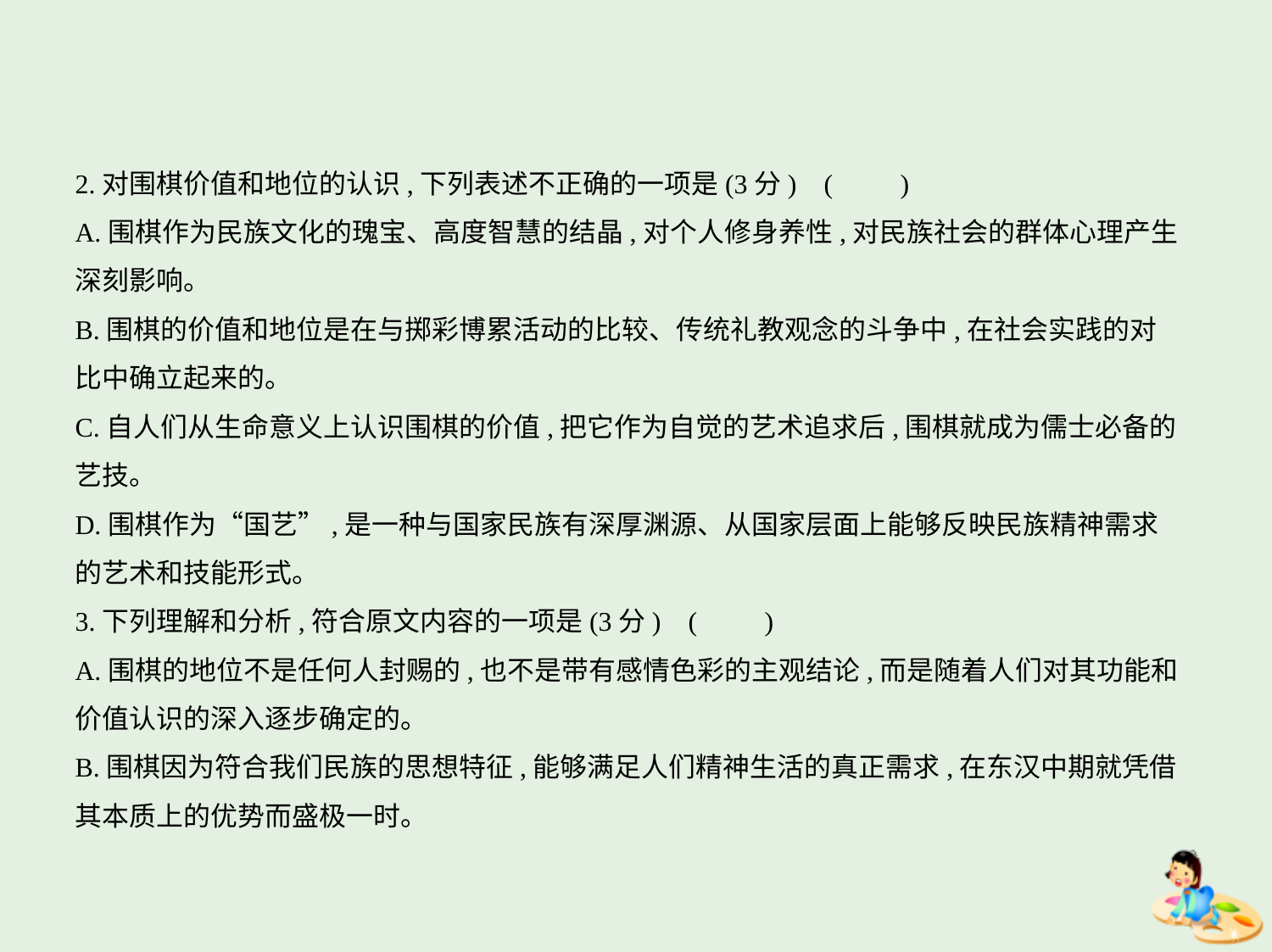

2.对围棋价值和地位的认识,下列表述不正确的一项是(3分) (　　)
A.围棋作为民族文化的瑰宝、高度智慧的结晶,对个人修身养性,对民族社会的群体心理产生
深刻影响。
B.围棋的价值和地位是在与掷彩博累活动的比较、传统礼教观念的斗争中,在社会实践的对
比中确立起来的。
C.自人们从生命意义上认识围棋的价值,把它作为自觉的艺术追求后,围棋就成为儒士必备的
艺技。
D.围棋作为“国艺”,是一种与国家民族有深厚渊源、从国家层面上能够反映民族精神需求
的艺术和技能形式。
3.下列理解和分析,符合原文内容的一项是(3分) (　　)
A.围棋的地位不是任何人封赐的,也不是带有感情色彩的主观结论,而是随着人们对其功能和
价值认识的深入逐步确定的。
B.围棋因为符合我们民族的思想特征,能够满足人们精神生活的真正需求,在东汉中期就凭借
其本质上的优势而盛极一时。